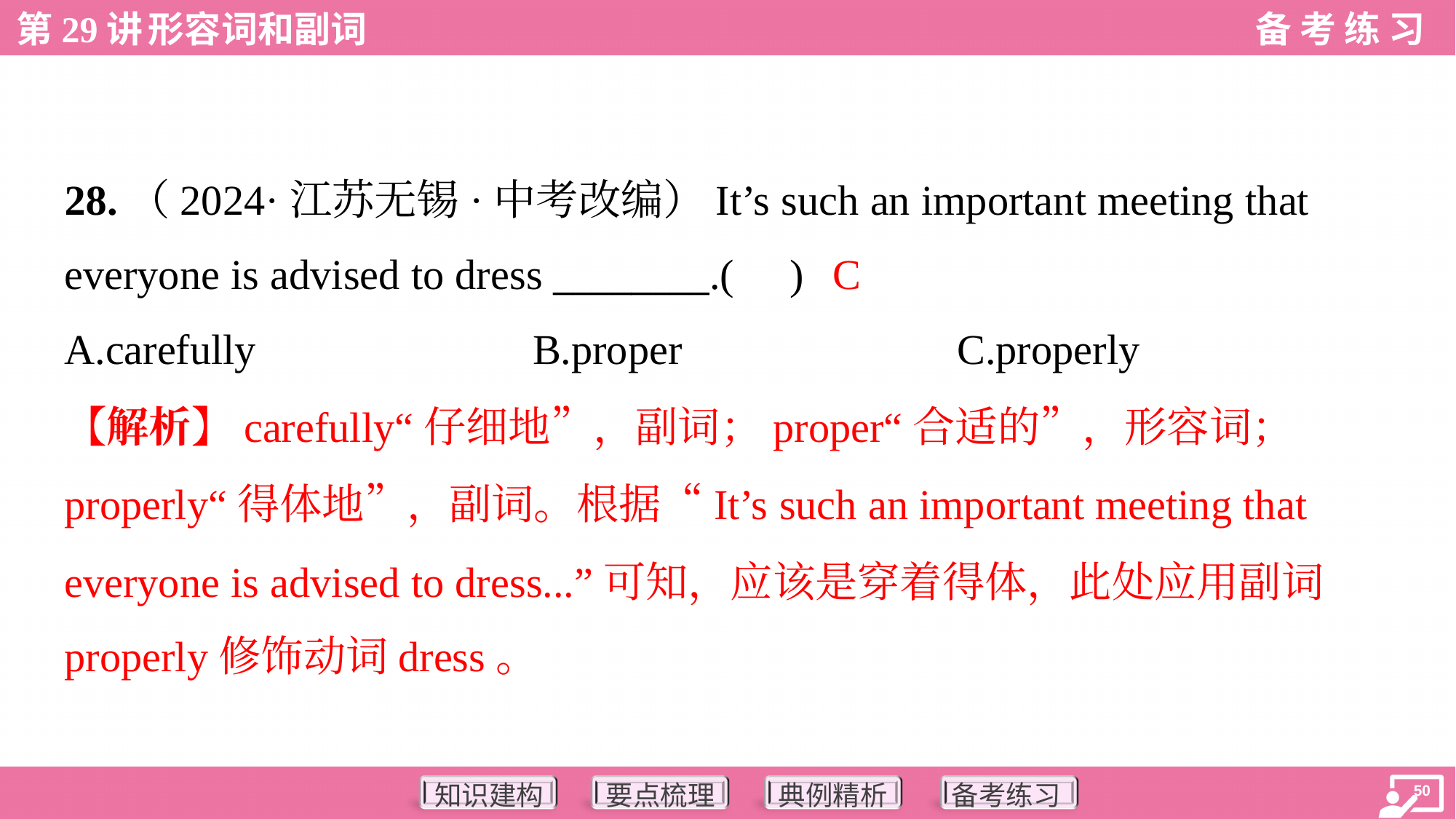

28.（2024·江苏无锡·中考改编）It’s such an important meeting that
everyone is advised to dress ________.(     )
C
A.carefully	B.proper	C.properly
【解析】carefully“仔细地”，副词；proper“合适的”，形容词；
properly“得体地”，副词。根据“It’s such an important meeting that
everyone is advised to dress...”可知，应该是穿着得体，此处应用副词
properly修饰动词dress。